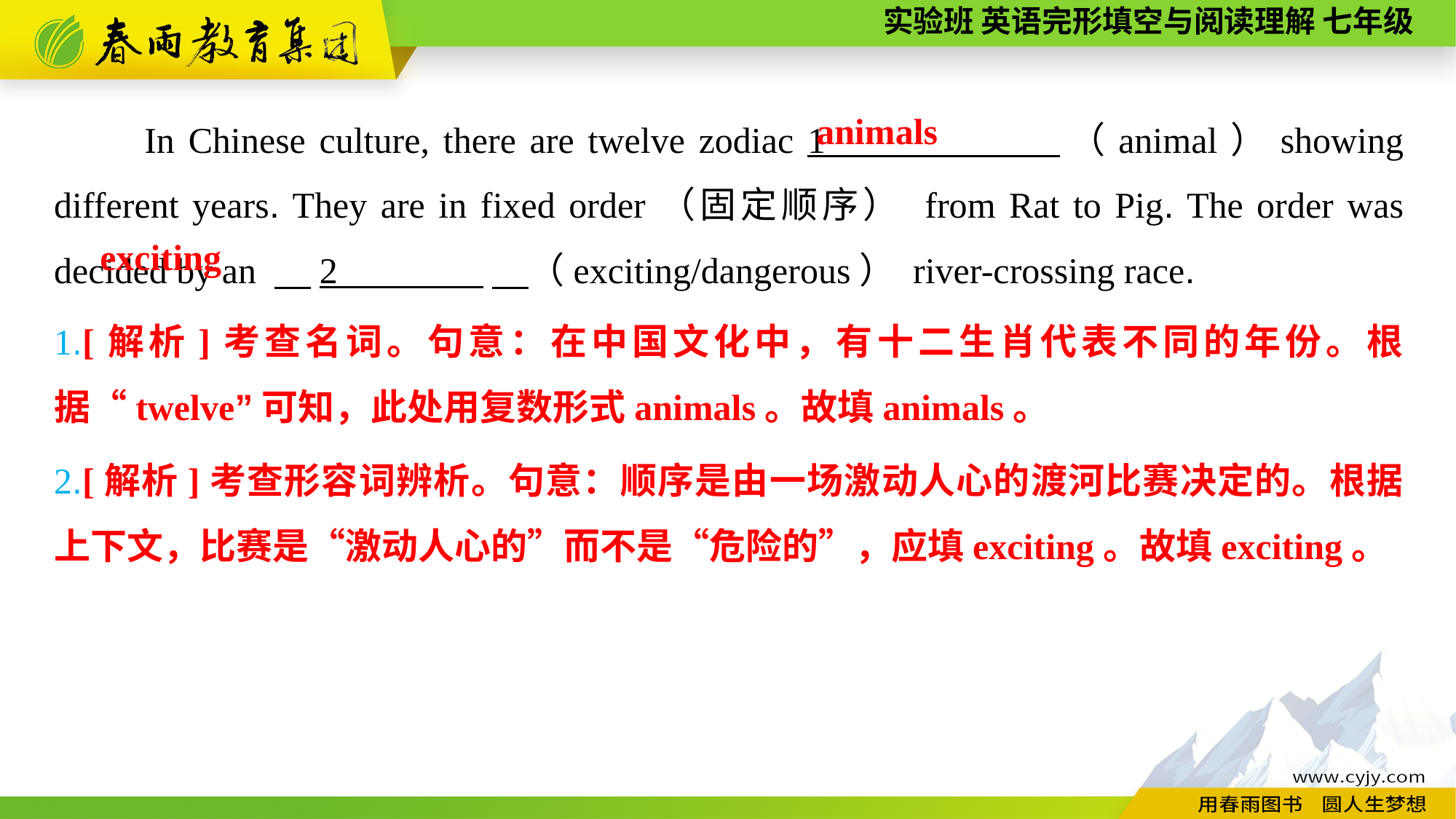

In Chinese culture, there are twelve zodiac 1                 （animal）showing different years. They are in fixed order（固定顺序） from Rat to Pig. The order was decided by an 　2                　（exciting/dangerous） river-crossing race.
 animals
exciting
1.[解析]考查名词。句意：在中国文化中，有十二生肖代表不同的年份。根据“twelve”可知，此处用复数形式animals。故填animals。
2.[解析]考查形容词辨析。句意：顺序是由一场激动人心的渡河比赛决定的。根据上下文，比赛是“激动人心的”而不是“危险的”，应填exciting。故填exciting。